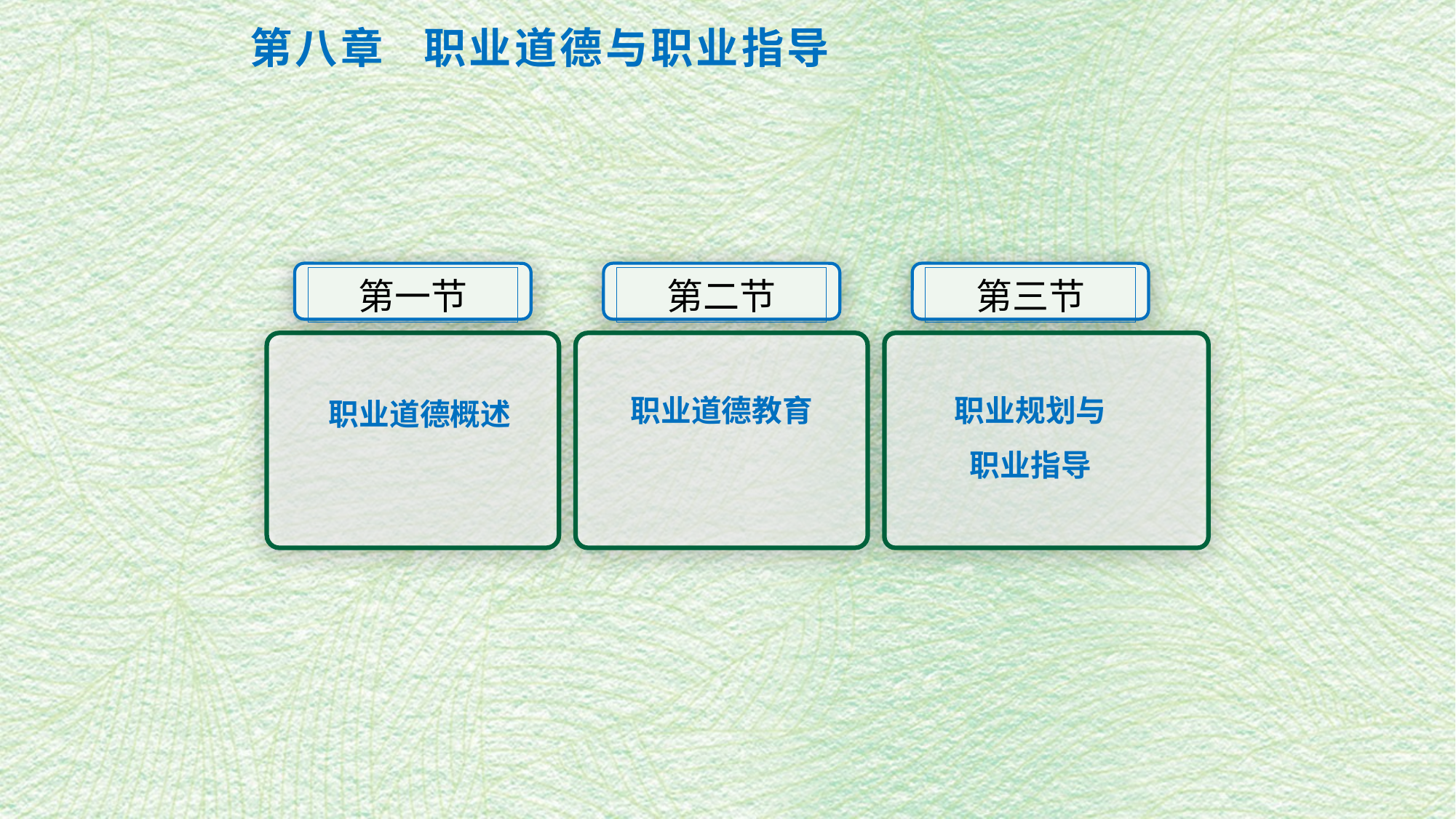

# 第八章   职业道德与职业指导

第一节
第二节
第三节

职业道德教育
职业规划与
职业指导
 职业道德概述